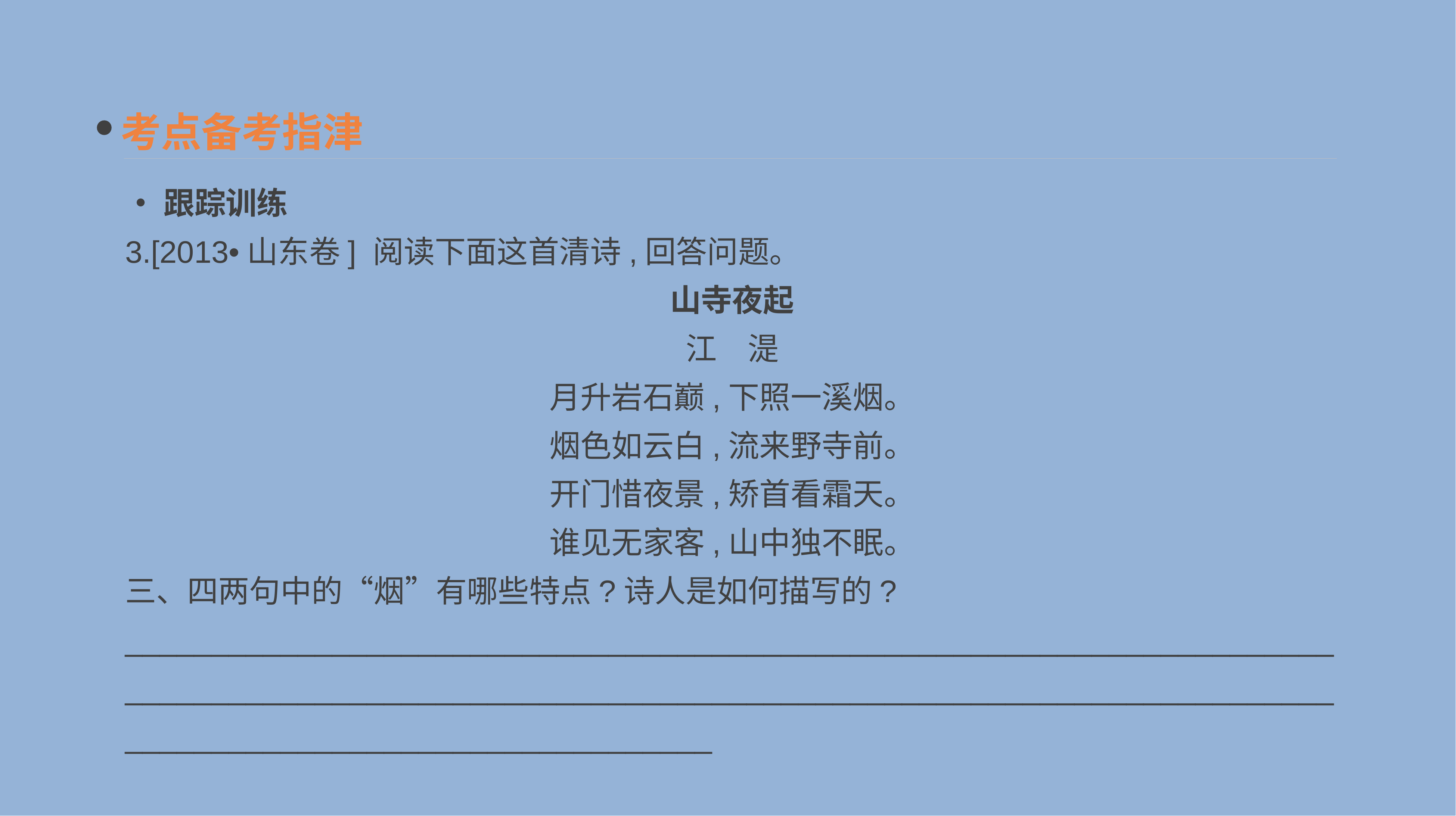

考点备考指津

•跟踪训练
3.[2013•山东卷] 阅读下面这首清诗,回答问题。
山寺夜起
江　湜
月升岩石巅,下照一溪烟。
烟色如云白,流来野寺前。
开门惜夜景,矫首看霜天。
谁见无家客,山中独不眠。
三、四两句中的“烟”有哪些特点?诗人是如何描写的?
______________________________________________________________________________________________________________________________________________________________________________